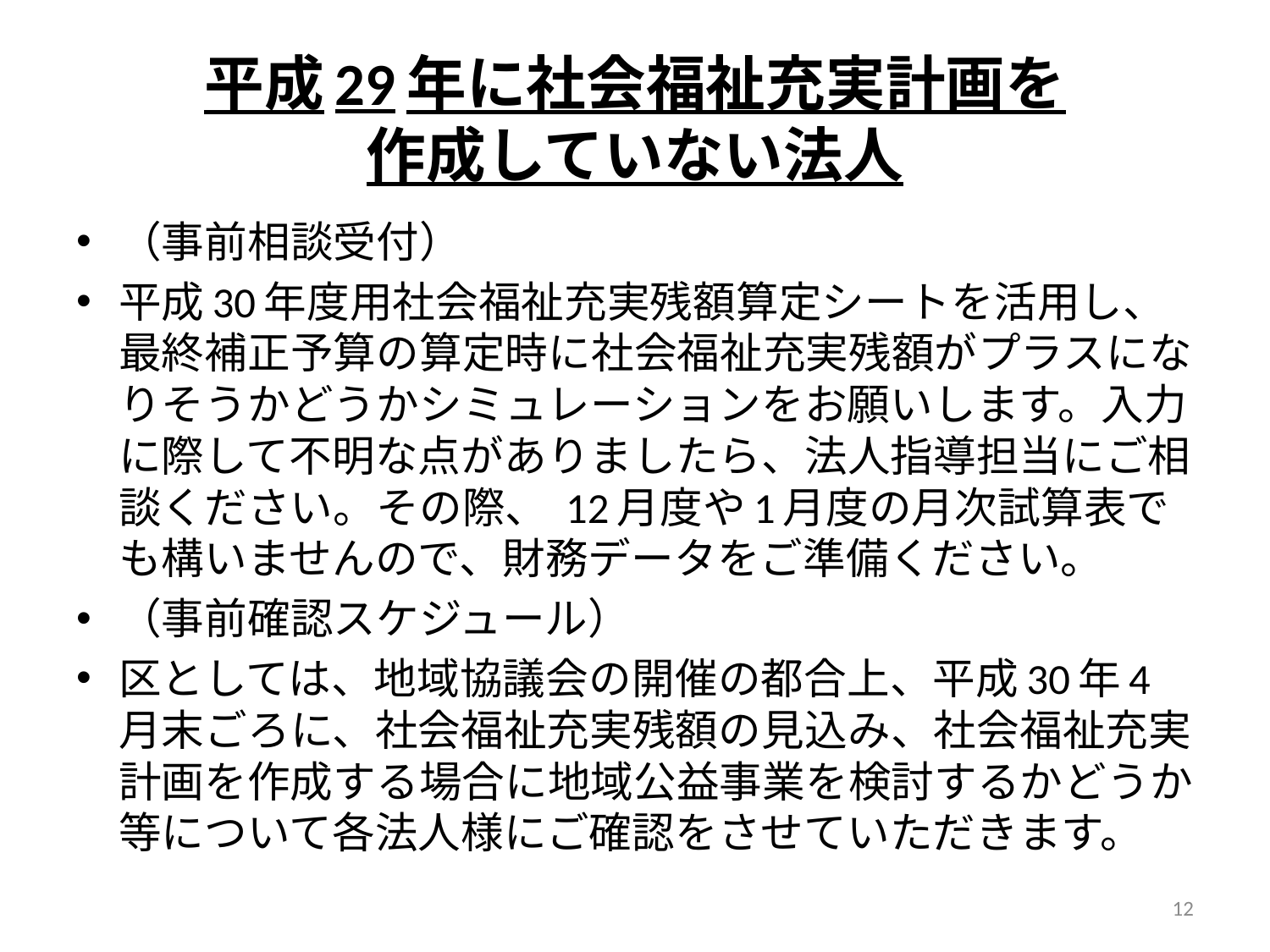

# 平成29年に社会福祉充実計画を 作成していない法人
（事前相談受付）
平成30年度用社会福祉充実残額算定シートを活用し、最終補正予算の算定時に社会福祉充実残額がプラスになりそうかどうかシミュレーションをお願いします。入力に際して不明な点がありましたら、法人指導担当にご相談ください。その際、 12月度や1月度の月次試算表でも構いませんので、財務データをご準備ください。
（事前確認スケジュール）
区としては、地域協議会の開催の都合上、平成30年4月末ごろに、社会福祉充実残額の見込み、社会福祉充実計画を作成する場合に地域公益事業を検討するかどうか等について各法人様にご確認をさせていただきます。
12